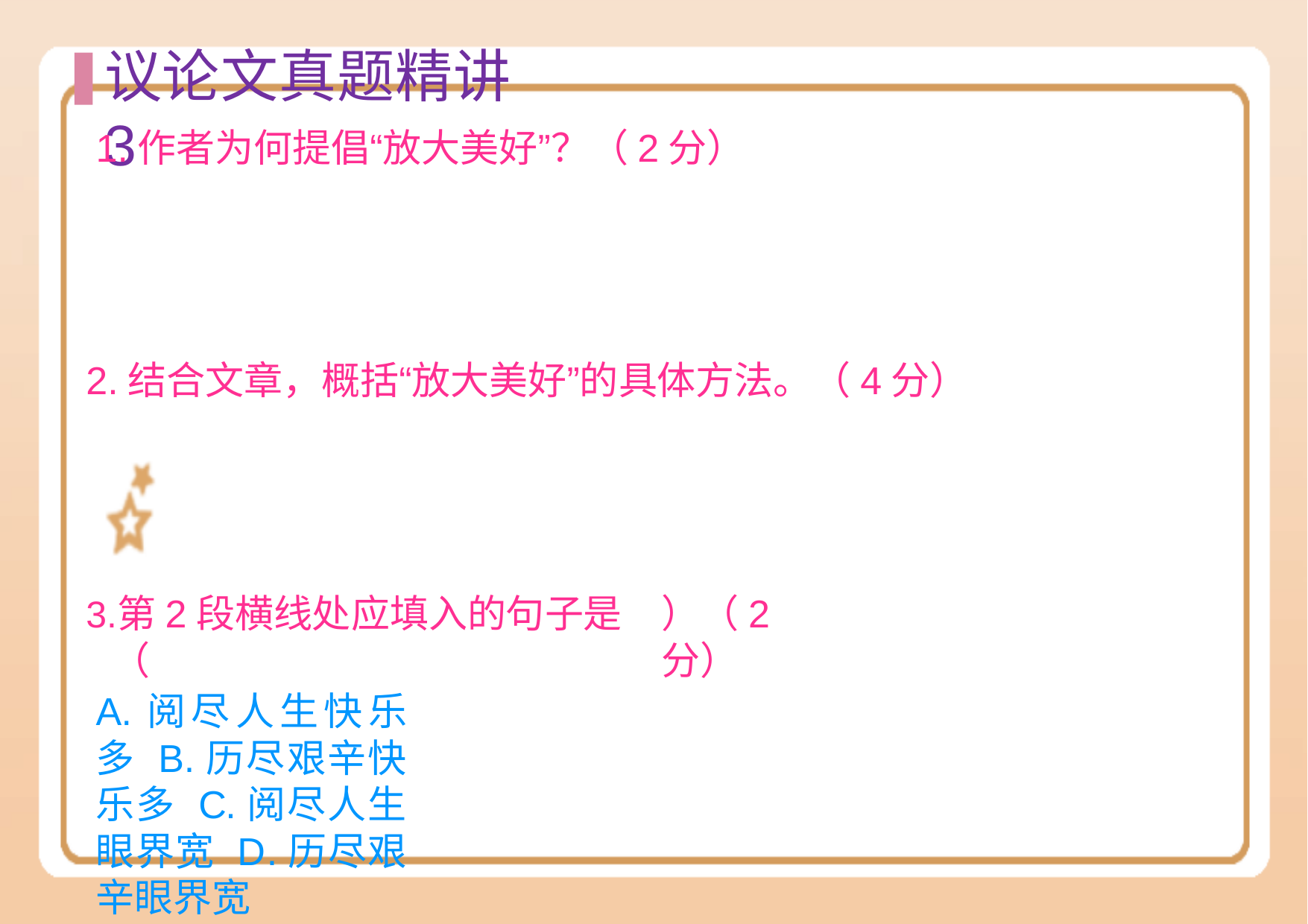

# 议论⽂真题精讲3

1.作者为何提倡“放大美好”？（2分）
2.结合文章，概括“放大美好”的具体方法。（4分）
第2段横线处应填入的句子是（
A.阅尽⼈⽣快乐多 B.历尽艰⾟快乐多 C.阅尽⼈⽣眼界宽 D.历尽艰⾟眼界宽
）（2分）